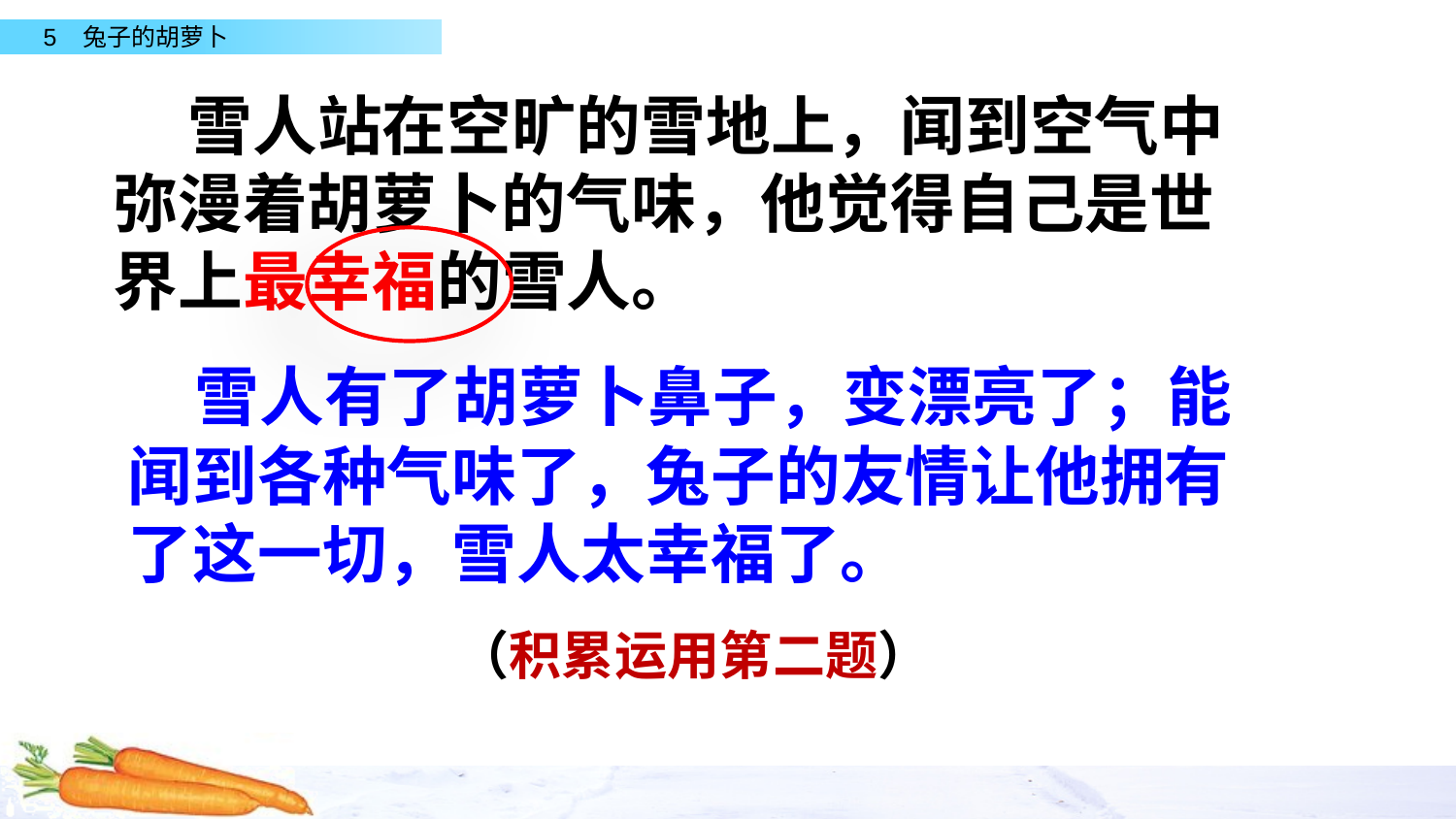

雪人站在空旷的雪地上，闻到空气中弥漫着胡萝卜的气味，他觉得自己是世界上最幸福的雪人。

   雪人有了胡萝卜鼻子，变漂亮了；能闻到各种气味了，兔子的友情让他拥有了这一切，雪人太幸福了。
（积累运用第二题）